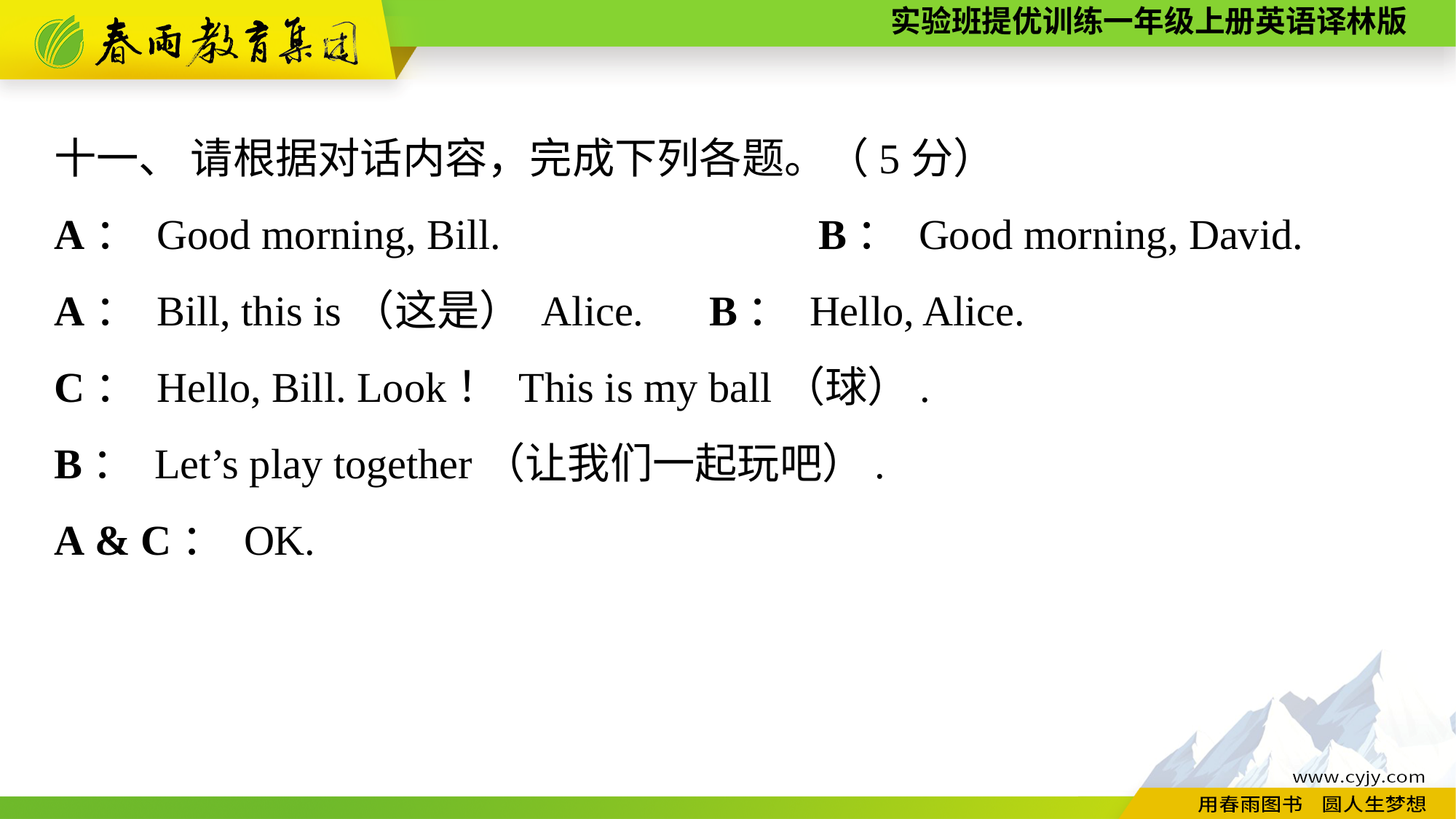

十一、 请根据对话内容，完成下列各题。（5分）
A： Good morning, Bill.	　　　	B： Good morning, David.
A： Bill, this is（这是） Alice.	B： Hello, Alice.
C： Hello, Bill. Look！ This is my ball（球）.
B： Let’s play together（让我们一起玩吧）.
A & C： OK.